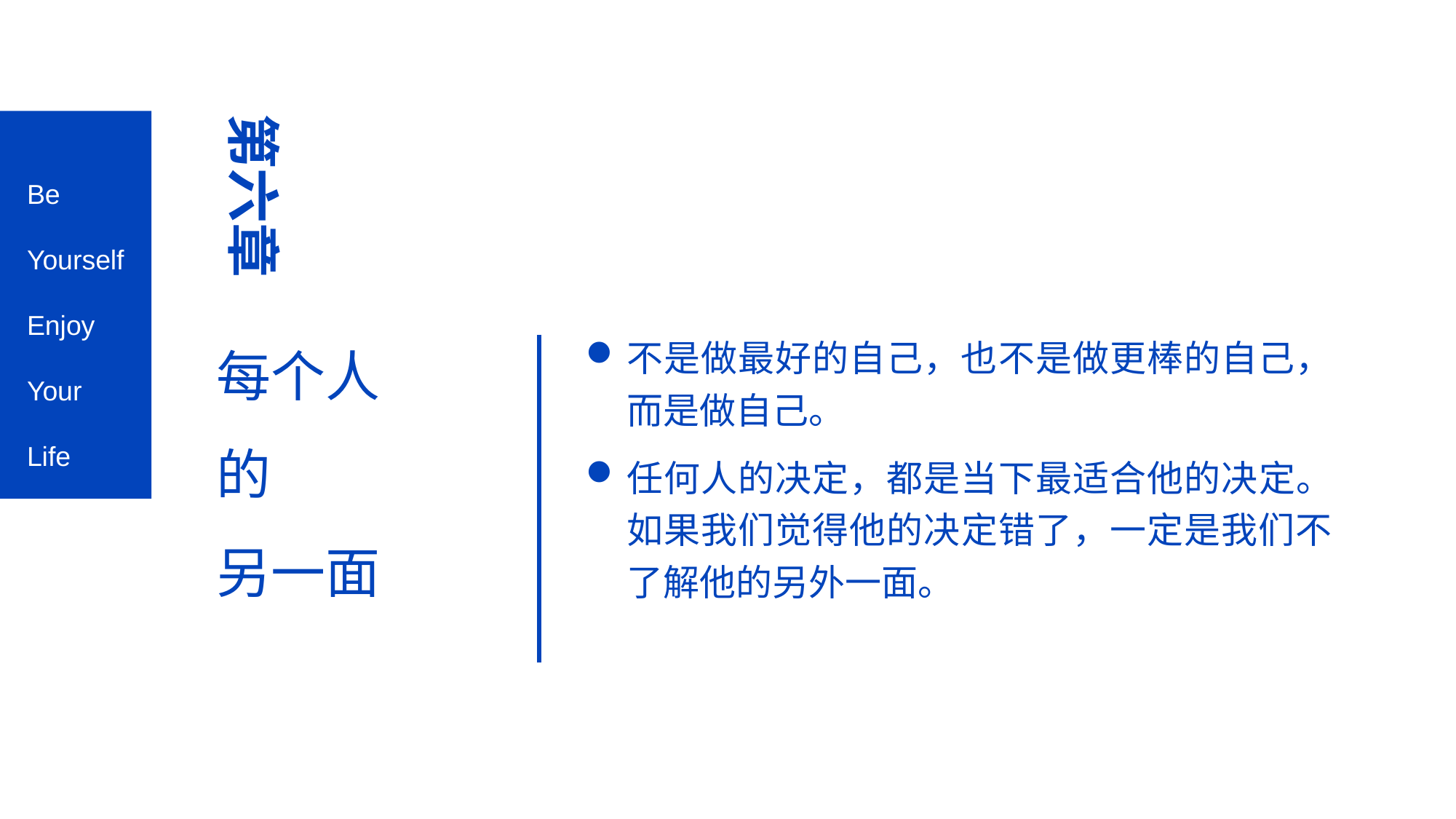

第六章

Be
Yourself
Enjoy
Your
Life
每个人
的
另一面
不是做最好的自己，也不是做更棒的自己，而是做自己。
任何人的决定，都是当下最适合他的决定。如果我们觉得他的决定错了，一定是我们不了解他的另外一面。